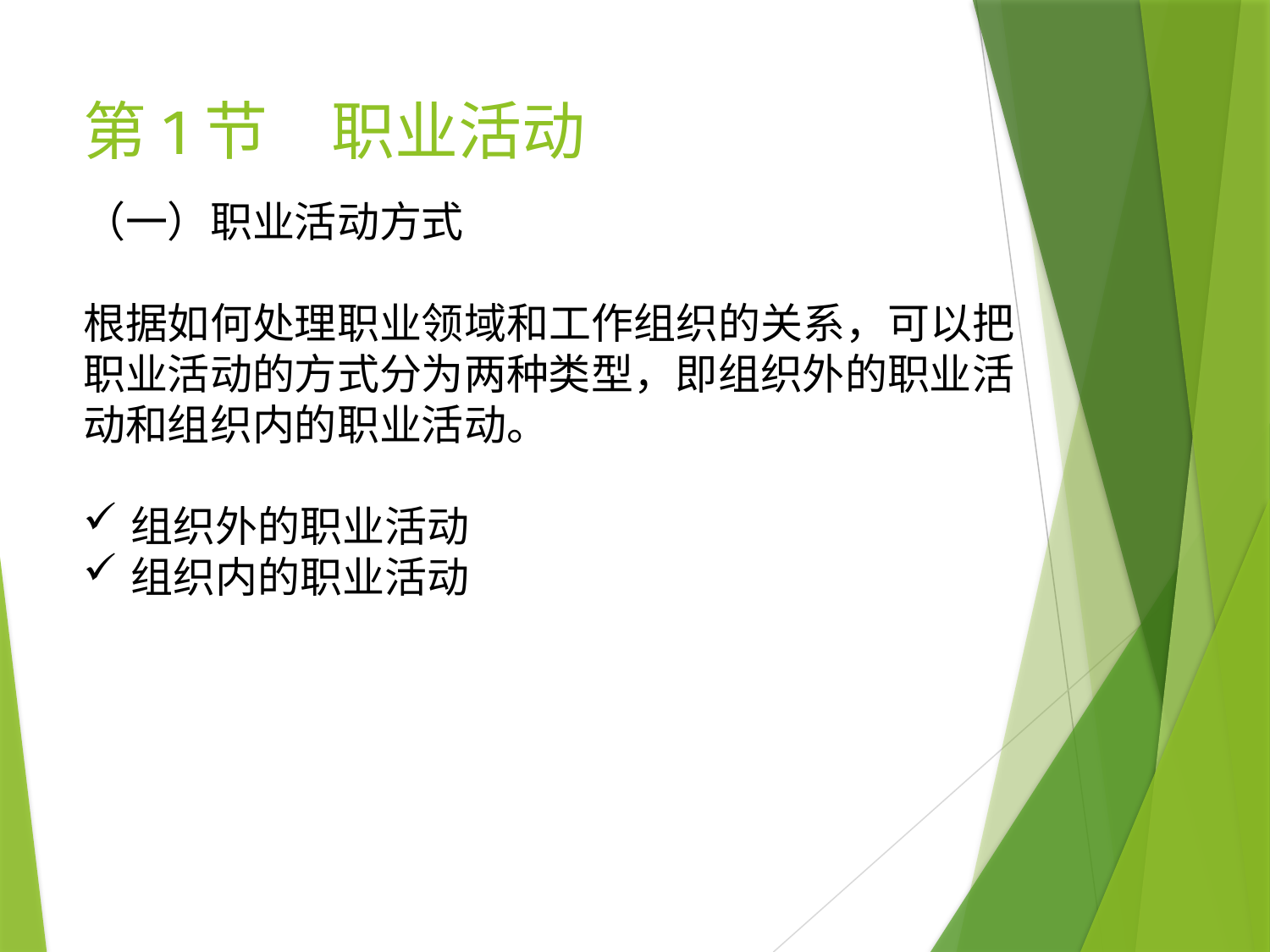

# 第1节　职业活动
（一）职业活动方式

根据如何处理职业领域和工作组织的关系，可以把职业活动的方式分为两种类型，即组织外的职业活动和组织内的职业活动。

组织外的职业活动
组织内的职业活动